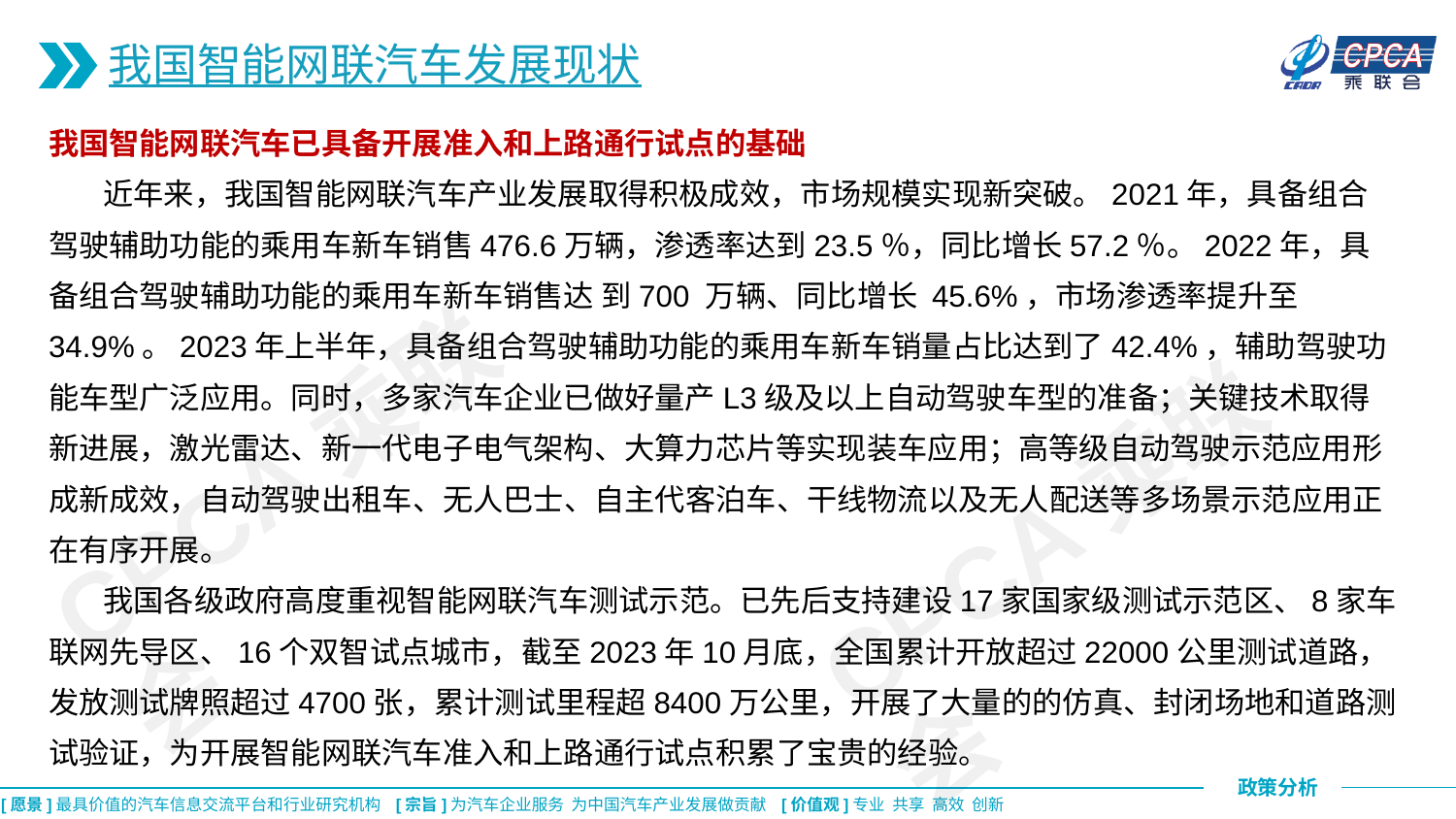

我国智能网联汽车发展现状
我国智能网联汽车已具备开展准入和上路通行试点的基础
       近年来，我国智能网联汽车产业发展取得积极成效，市场规模实现新突破。2021年，具备组合驾驶辅助功能的乘用车新车销售476.6万辆，渗透率达到23.5％，同比增长57.2％。2022年，具备组合驾驶辅助功能的乘用车新车销售达 到700 万辆、同比增长 45.6%，市场渗透率提升至 34.9%。2023年上半年，具备组合驾驶辅助功能的乘用车新车销量占比达到了42.4%，辅助驾驶功能车型广泛应用。同时，多家汽车企业已做好量产L3级及以上自动驾驶车型的准备；关键技术取得新进展，激光雷达、新一代电子电气架构、大算力芯片等实现装车应用；高等级自动驾驶示范应用形成新成效，自动驾驶出租车、无人巴士、自主代客泊车、干线物流以及无人配送等多场景示范应用正在有序开展。
       我国各级政府高度重视智能网联汽车测试示范。已先后支持建设17家国家级测试示范区、8家车联网先导区、16个双智试点城市，截至2023年10月底，全国累计开放超过22000公里测试道路，发放测试牌照超过4700张，累计测试里程超8400万公里，开展了大量的的仿真、封闭场地和道路测试验证，为开展智能网联汽车准入和上路通行试点积累了宝贵的经验。
CPCA乘联会
CPCA乘联会